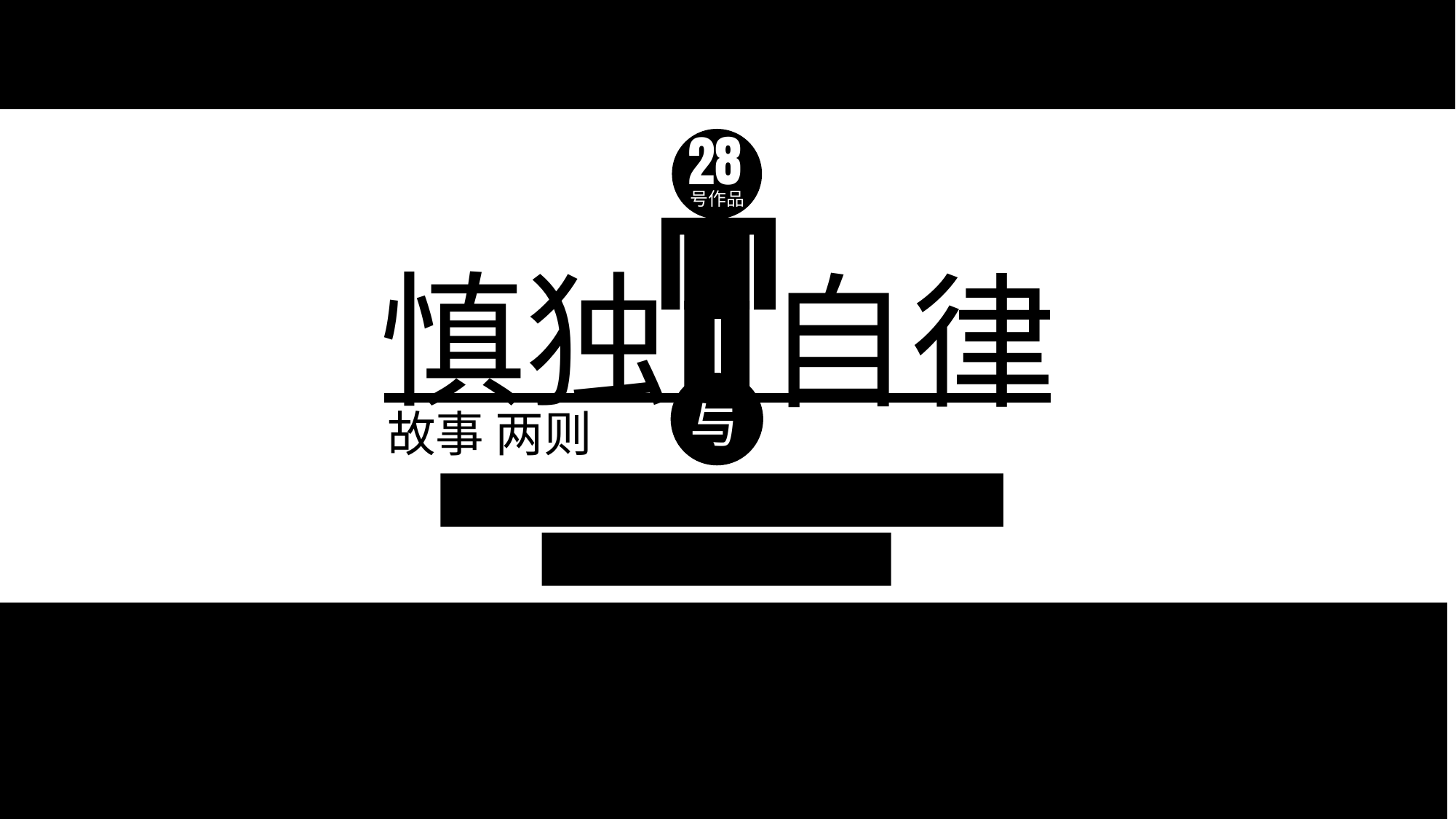

28

号作品

慎独
自律

与
故事 两则